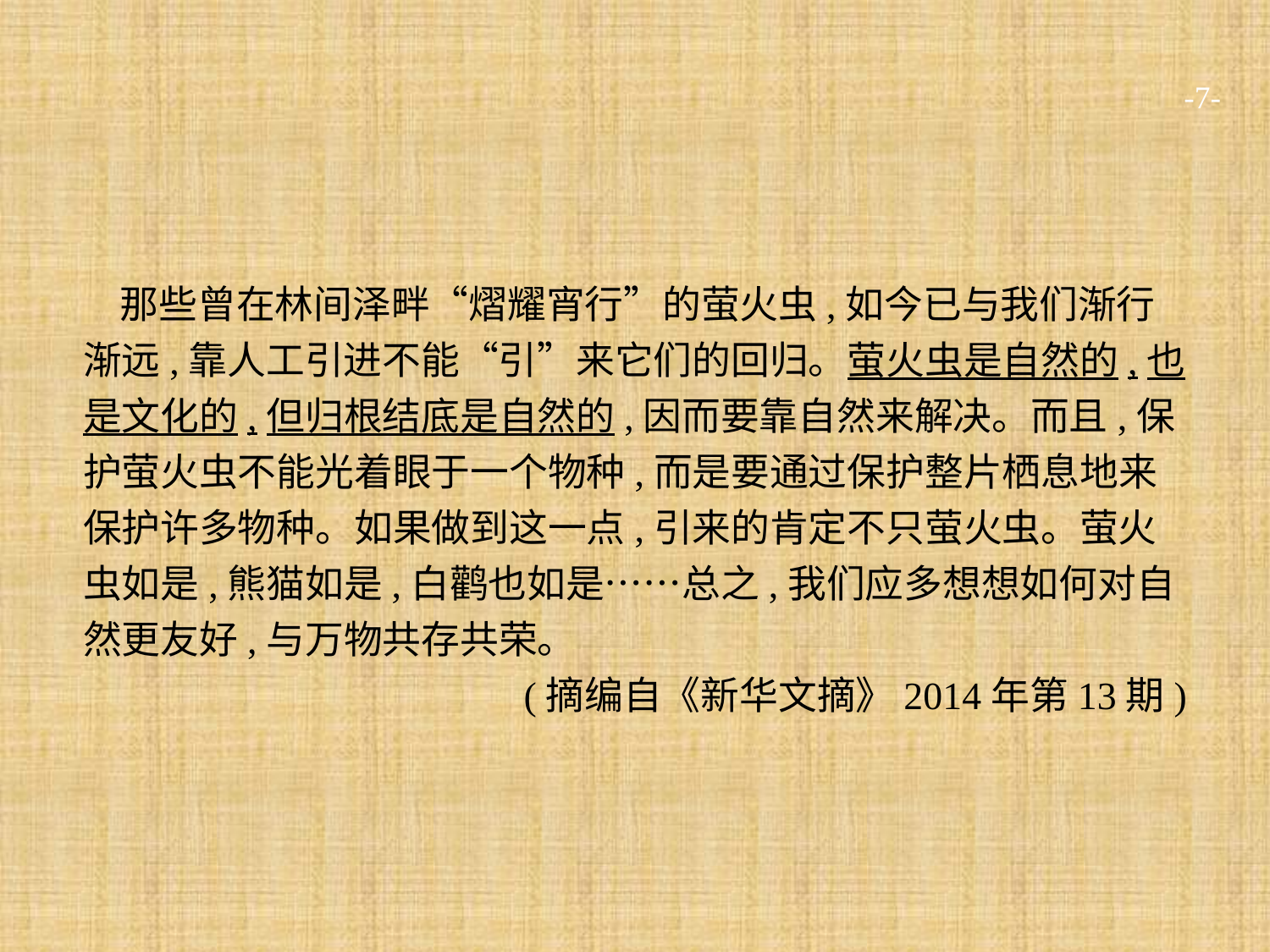

-7-
那些曾在林间泽畔“熠耀宵行”的萤火虫,如今已与我们渐行渐远,靠人工引进不能“引”来它们的回归。萤火虫是自然的,也是文化的,但归根结底是自然的,因而要靠自然来解决。而且,保护萤火虫不能光着眼于一个物种,而是要通过保护整片栖息地来保护许多物种。如果做到这一点,引来的肯定不只萤火虫。萤火虫如是,熊猫如是,白鹳也如是……总之,我们应多想想如何对自然更友好,与万物共存共荣。
(摘编自《新华文摘》2014年第13期)